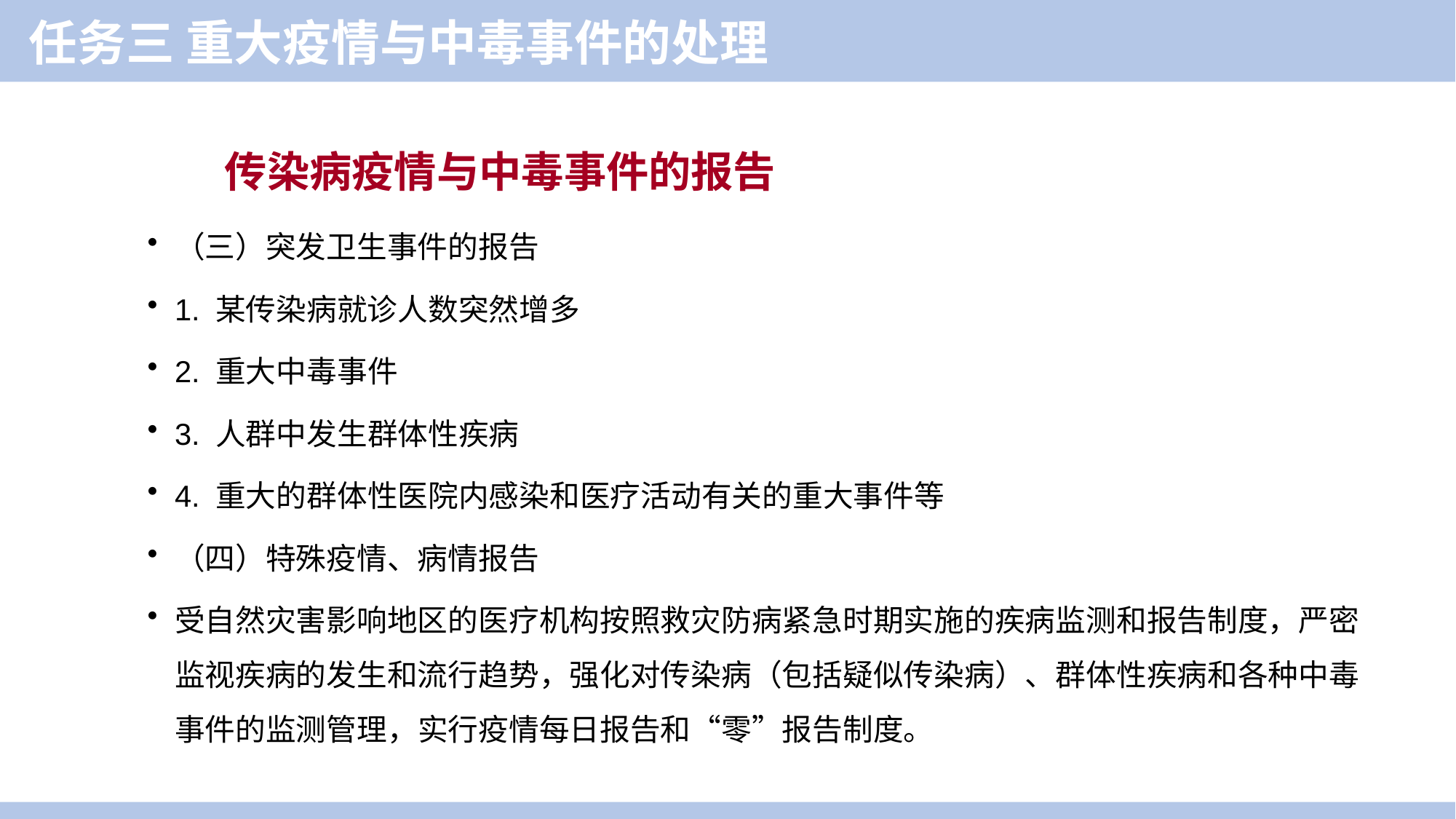

任务三 重大疫情与中毒事件的处理
传染病疫情与中毒事件的报告
（三）突发卫生事件的报告
1. 某传染病就诊人数突然增多
2. 重大中毒事件
3. 人群中发生群体性疾病
4. 重大的群体性医院内感染和医疗活动有关的重大事件等
（四）特殊疫情、病情报告
受自然灾害影响地区的医疗机构按照救灾防病紧急时期实施的疾病监测和报告制度，严密监视疾病的发生和流行趋势，强化对传染病（包括疑似传染病）、群体性疾病和各种中毒事件的监测管理，实行疫情每日报告和“零”报告制度。